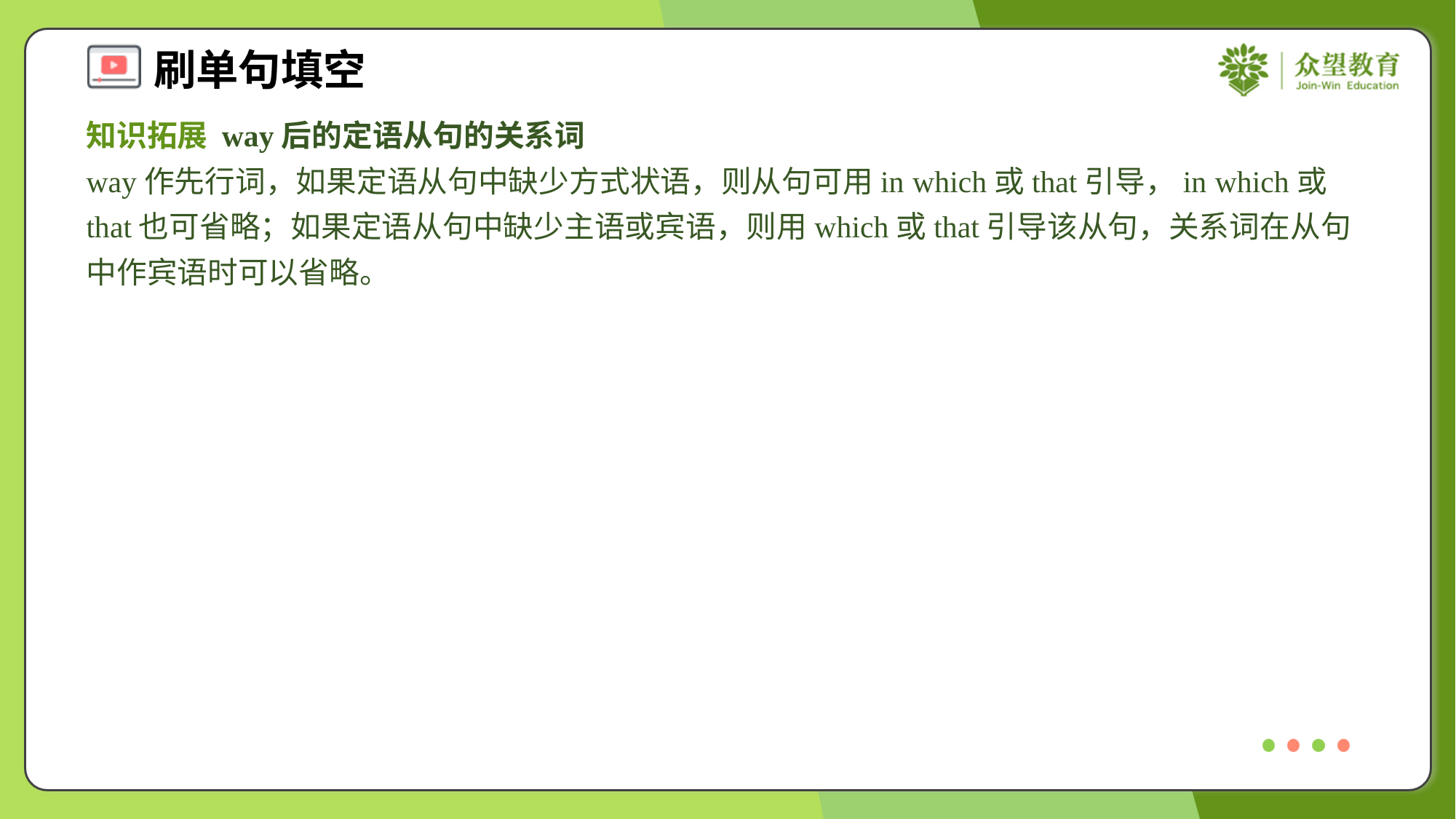

知识拓展 way后的定语从句的关系词
way作先行词，如果定语从句中缺少方式状语，则从句可用in which或that引导，in which或that也可省略；如果定语从句中缺少主语或宾语，则用which或that引导该从句，关系词在从句中作宾语时可以省略。